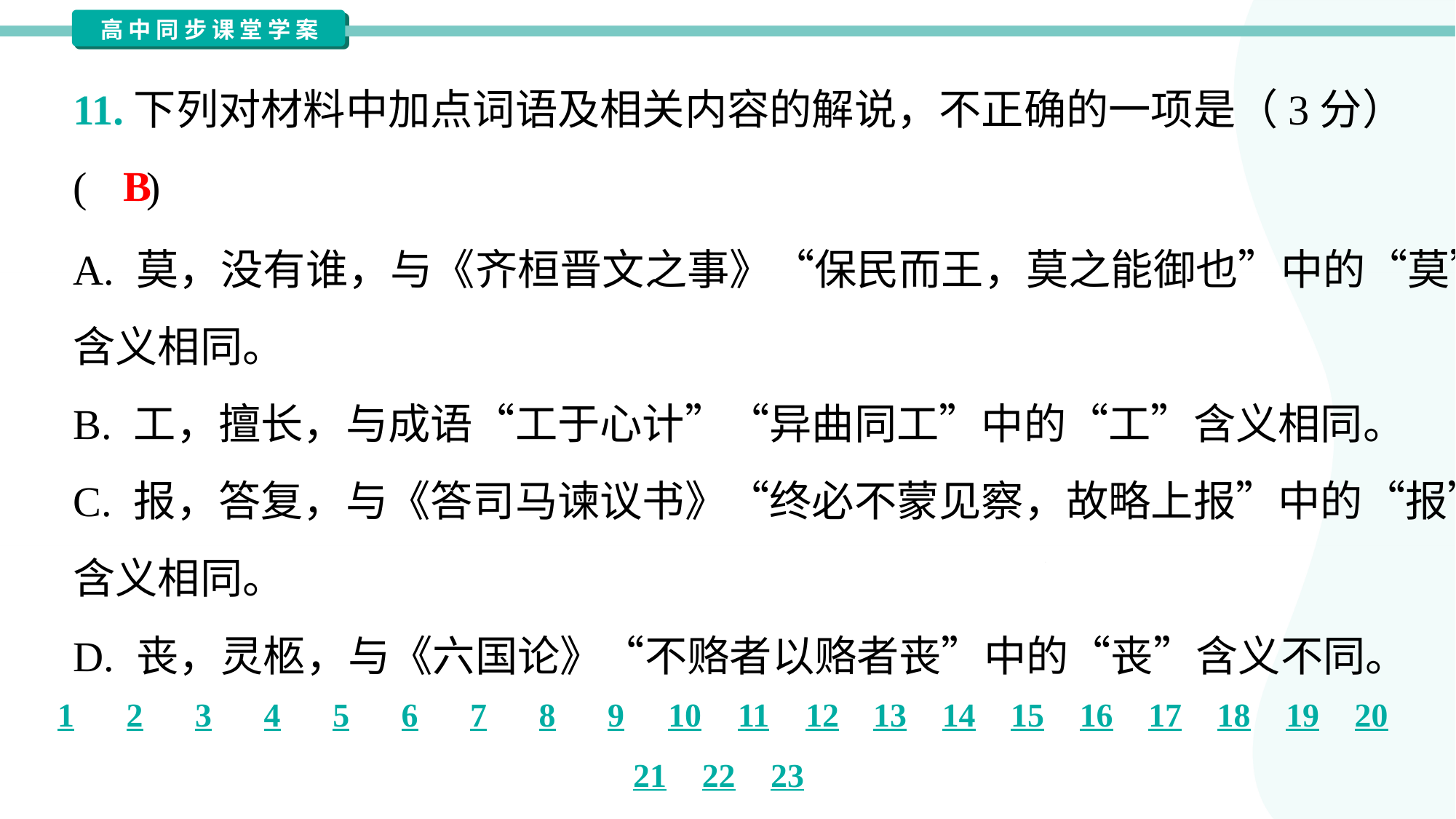

11.下列对材料中加点词语及相关内容的解说，不正确的一项是（3分）
(     )
B
A. 莫，没有谁，与《齐桓晋文之事》“保民而王，莫之能御也”中的“莫”
含义相同。
B. 工，擅长，与成语“工于心计”“异曲同工”中的“工”含义相同。
C. 报，答复，与《答司马谏议书》“终必不蒙见察，故略上报”中的“报”
含义相同。
D. 丧，灵柩，与《六国论》“不赂者以赂者丧”中的“丧”含义不同。